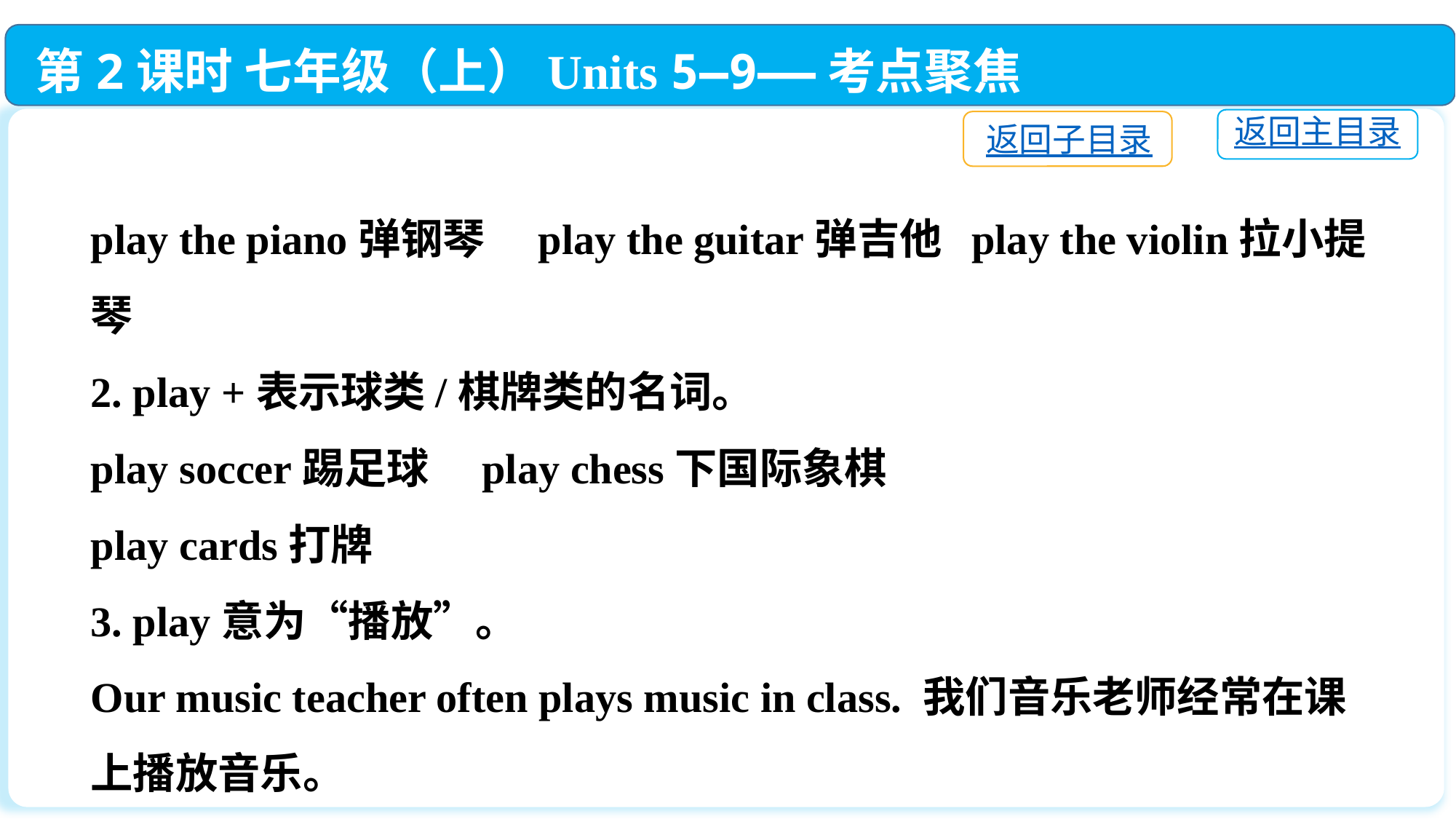

第2课时 七年级（上）Units 5—9——考点聚焦

返回主目录

返回子目录
play the piano弹钢琴　play the guitar弹吉他  play the violin拉小提琴
2. play +表示球类/棋牌类的名词。
play soccer踢足球　play chess下国际象棋
play cards打牌
3. play意为“播放”。
Our music teacher often plays music in class. 我们音乐老师经常在课上播放音乐。